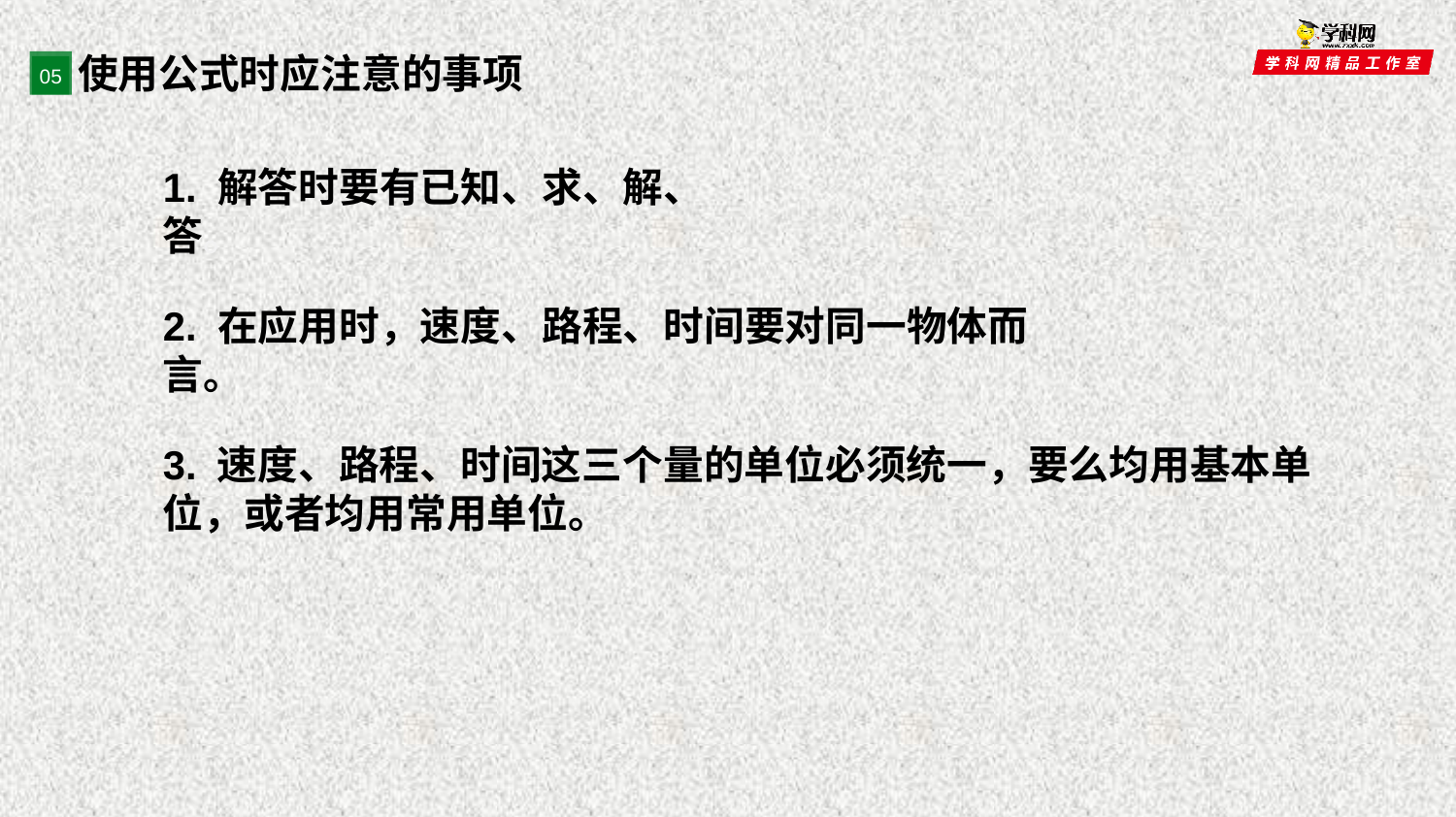

使用公式时应注意的事项

05
1. 解答时要有已知、求、解、答。
2. 在应用时，速度、路程、时间要对同一物体而言。
3. 速度、路程、时间这三个量的单位必须统一，要么均用基本单位，或者均用常用单位。